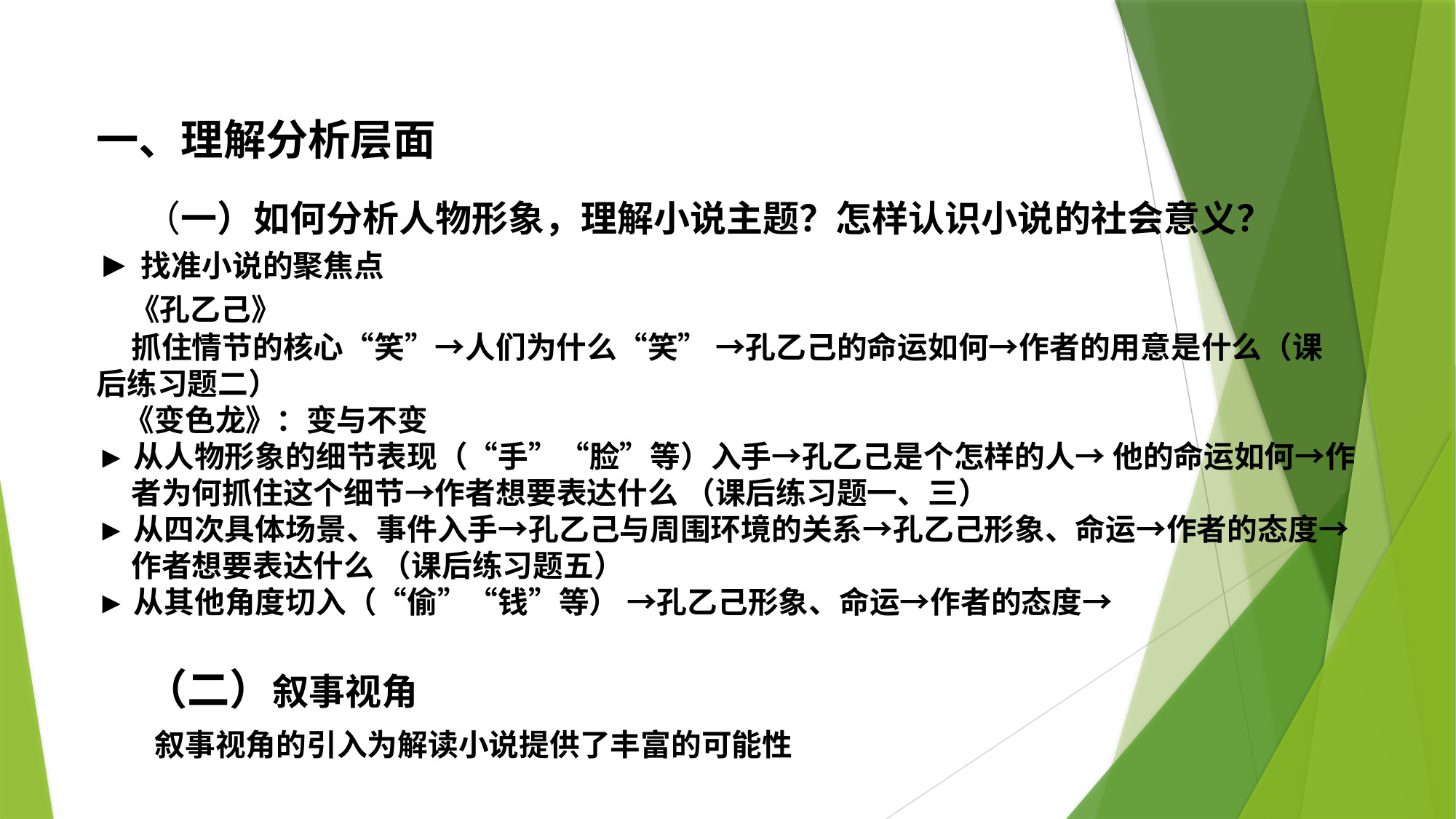

一、理解分析层面
    （一）如何分析人物形象，理解小说主题？怎样认识小说的社会意义？
►找准小说的聚焦点
   《孔乙己》
    抓住情节的核心“笑”→人们为什么“笑” →孔乙己的命运如何→作者的用意是什么（课   后练习题二）
   《变色龙》：变与不变
►从人物形象的细节表现（“手”“脸”等）入手→孔乙己是个怎样的人→ 他的命运如何→作
    者为何抓住这个细节→作者想要表达什么 （课后练习题一、三）
►从四次具体场景、事件入手→孔乙己与周围环境的关系→孔乙己形象、命运→作者的态度→
    作者想要表达什么 （课后练习题五）
►从其他角度切入（“偷”“钱”等） →孔乙己形象、命运→作者的态度→

    （二）叙事视角
     叙事视角的引入为解读小说提供了丰富的可能性